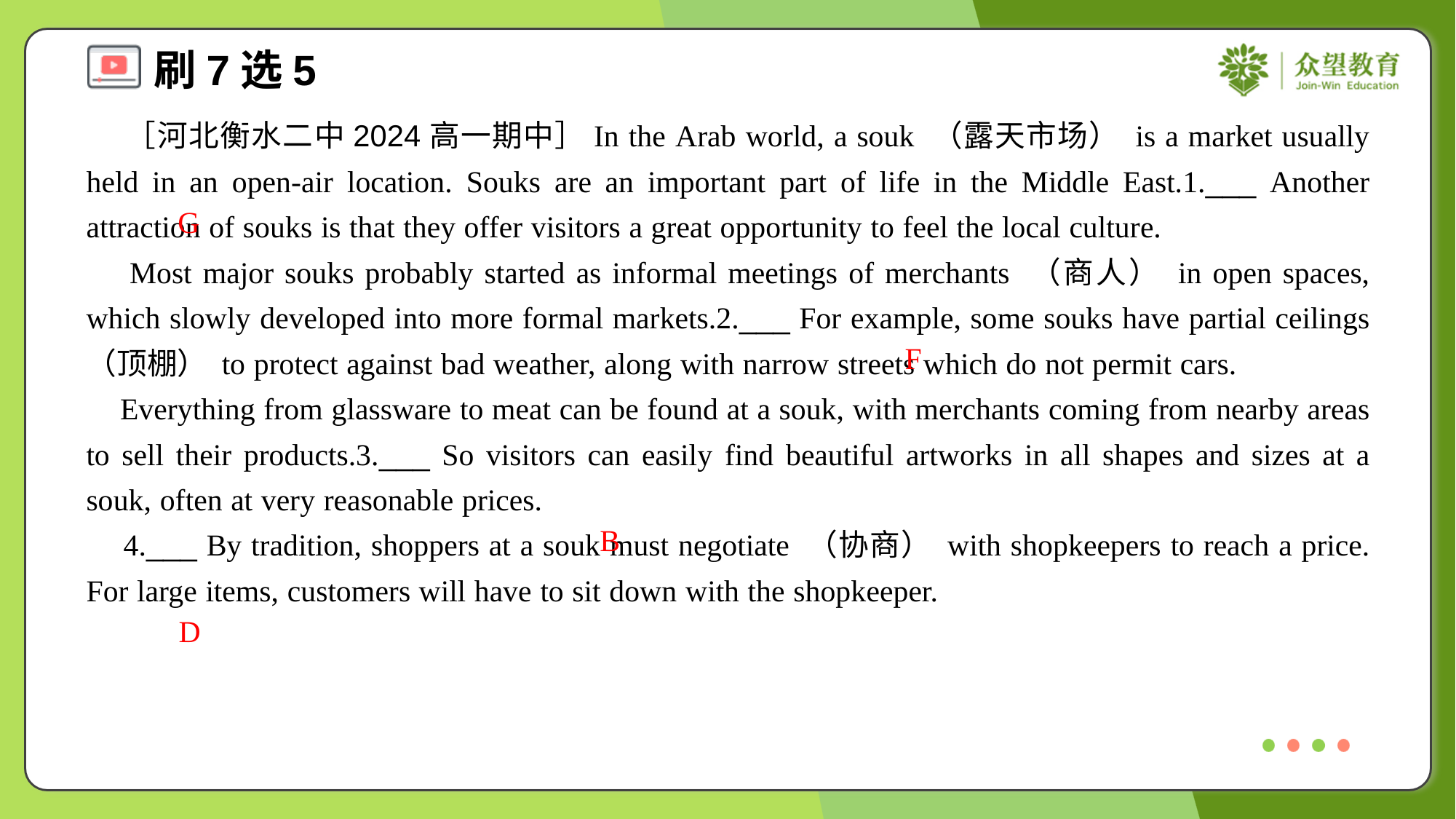

［河北衡水二中2024高一期中］In the Arab world, a souk （露天市场） is a market usually held in an open-air location. Souks are an important part of life in the Middle East.1.___ Another attraction of souks is that they offer visitors a great opportunity to feel the local culture.
    Most major souks probably started as informal meetings of merchants （商人） in open spaces, which slowly developed into more formal markets.2.___ For example, some souks have partial ceilings （顶棚） to protect against bad weather, along with narrow streets which do not permit cars.
    Everything from glassware to meat can be found at a souk, with merchants coming from nearby areas to sell their products.3.___ So visitors can easily find beautiful artworks in all shapes and sizes at a souk, often at very reasonable prices.
    4.___ By tradition, shoppers at a souk must negotiate （协商） with shopkeepers to reach a price. For large items, customers will have to sit down with the shopkeeper.

G
F
B
D